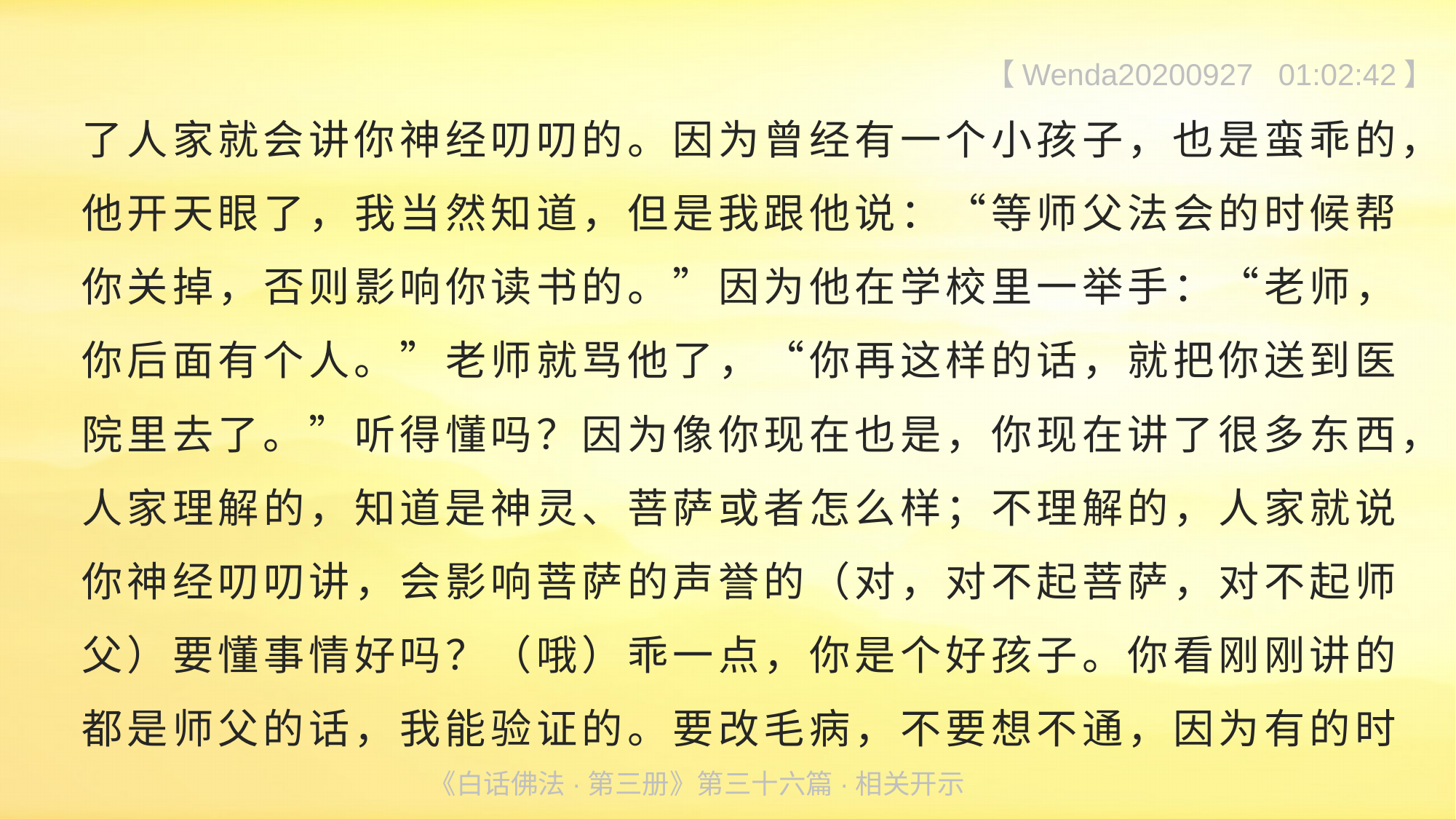

【Wenda20200927   01:02:42】
了人家就会讲你神经叨叨的。因为曾经有一个小孩子，也是蛮乖的，他开天眼了，我当然知道，但是我跟他说：“等师父法会的时候帮你关掉，否则影响你读书的。”因为他在学校里一举手：“老师，你后面有个人。”老师就骂他了，“你再这样的话，就把你送到医院里去了。”听得懂吗？因为像你现在也是，你现在讲了很多东西，人家理解的，知道是神灵、菩萨或者怎么样；不理解的，人家就说你神经叨叨讲，会影响菩萨的声誉的（对，对不起菩萨，对不起师父）要懂事情好吗？（哦）乖一点，你是个好孩子。你看刚刚讲的都是师父的话，我能验证的。要改毛病，不要想不通，因为有的时
《白话佛法·第三册》第三十六篇·相关开示